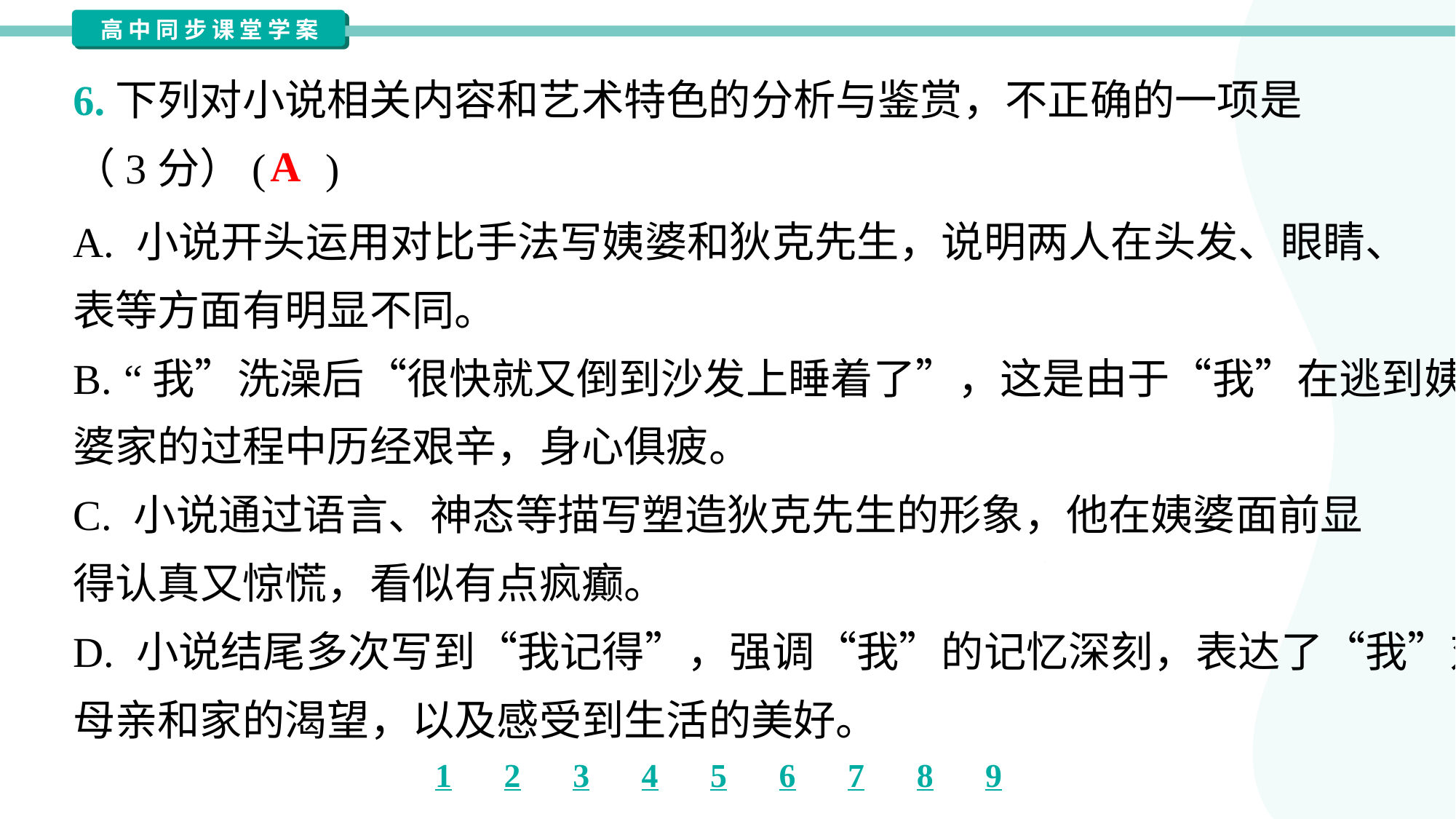

6.下列对小说相关内容和艺术特色的分析与鉴赏，不正确的一项是
（3分）(     )
A
A. 小说开头运用对比手法写姨婆和狄克先生，说明两人在头发、眼睛、
表等方面有明显不同。
B. “我”洗澡后“很快就又倒到沙发上睡着了”，这是由于“我”在逃到姨
婆家的过程中历经艰辛，身心俱疲。
C. 小说通过语言、神态等描写塑造狄克先生的形象，他在姨婆面前显
得认真又惊慌，看似有点疯癫。
D. 小说结尾多次写到“我记得”，强调“我”的记忆深刻，表达了“我”对
母亲和家的渴望，以及感受到生活的美好。